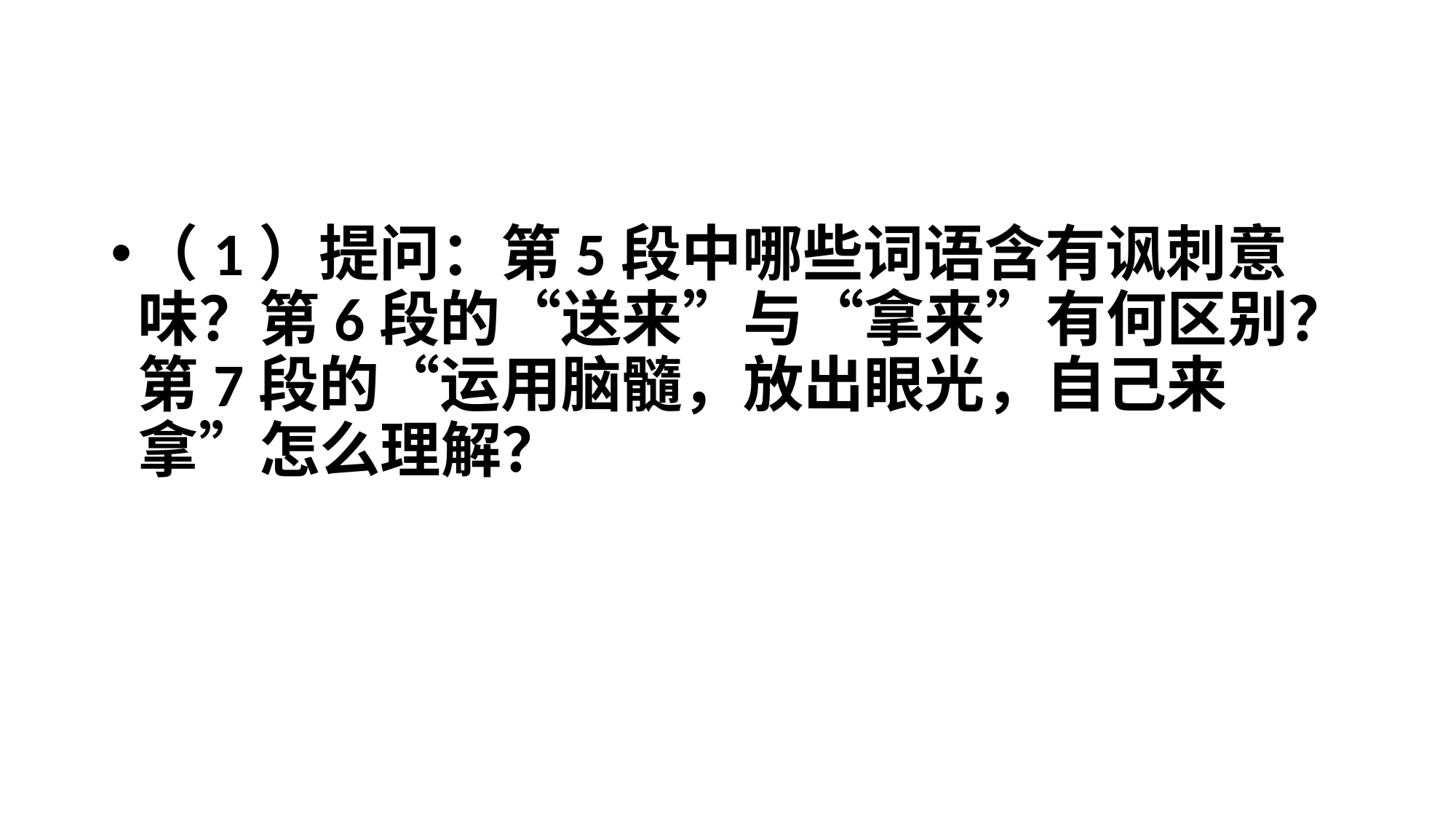

#
（1）提问：第5段中哪些词语含有讽刺意味？第6段的“送来”与“拿来”有何区别？第7段的“运用脑髓，放出眼光，自己来拿”怎么理解？